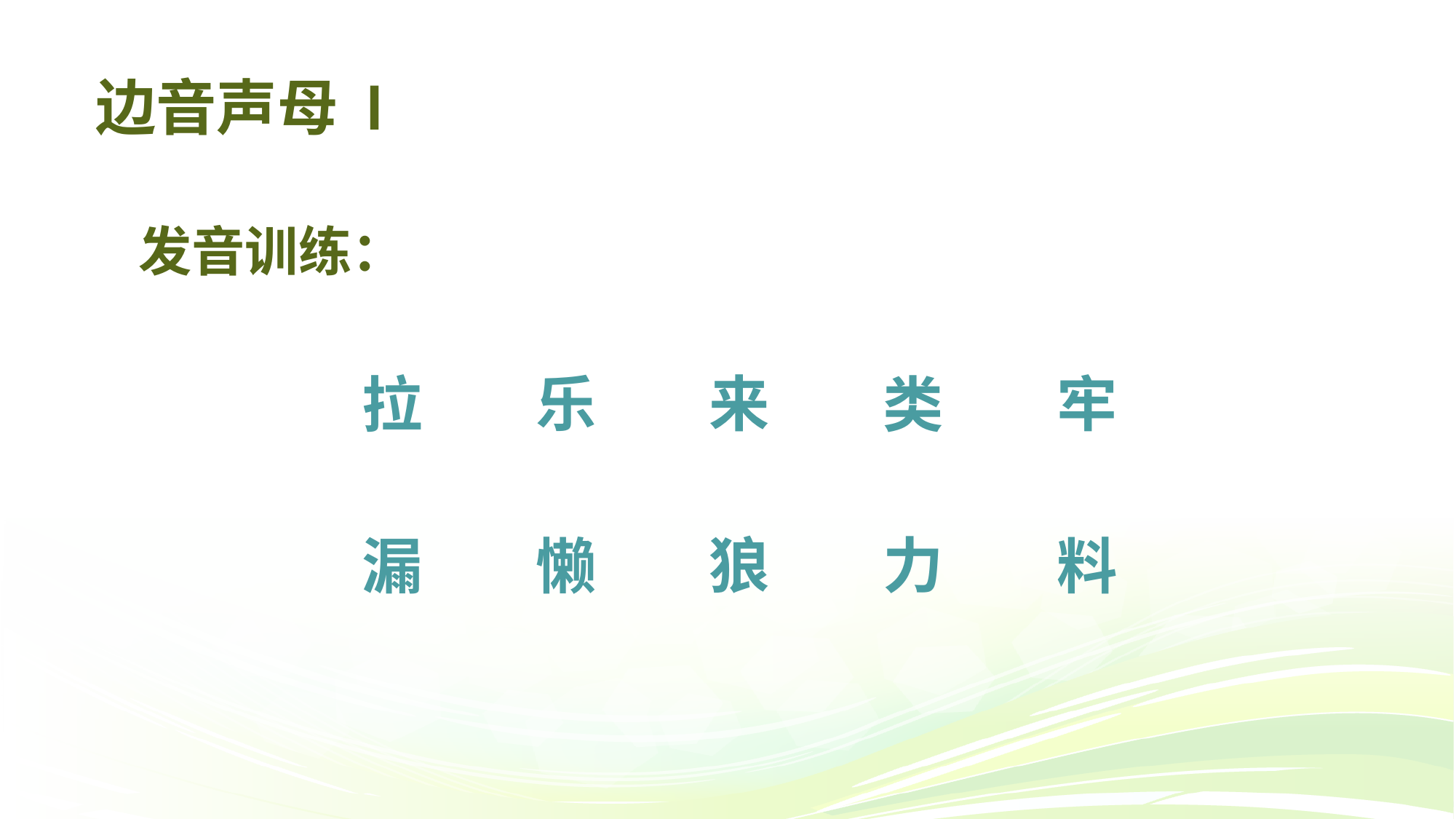

# 边音声母 l
发音训练：
乐
来
牢
拉
类
狼
力
漏
懒
料